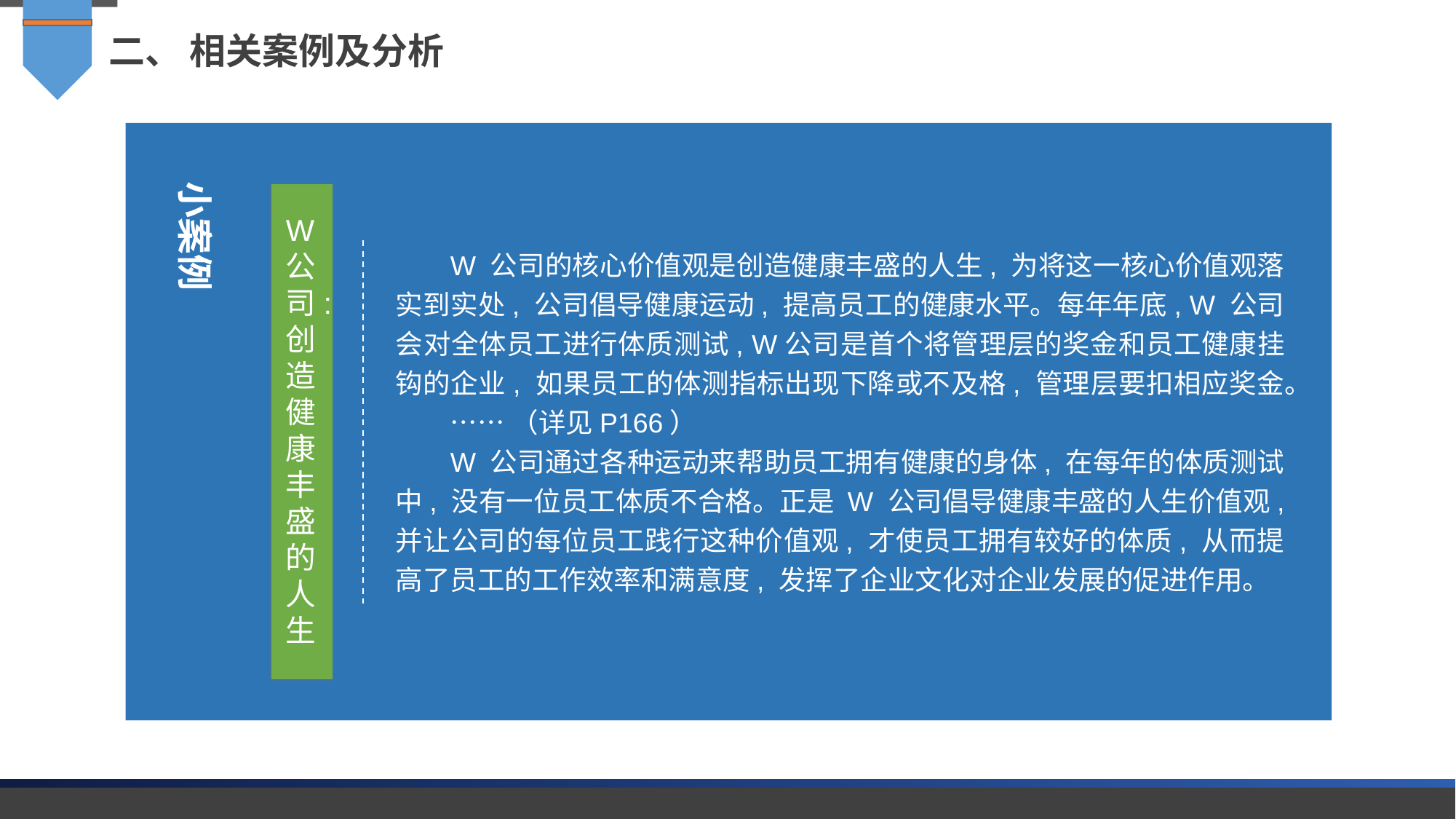

二、 相关案例及分析

小案例

W 公司: 创造健康丰盛的人生
W 公司的核心价值观是创造健康丰盛的人生, 为将这一核心价值观落实到实处, 公司倡导健康运动, 提高员工的健康水平。每年年底, W 公司会对全体员工进行体质测试, W公司是首个将管理层的奖金和员工健康挂钩的企业, 如果员工的体测指标出现下降或不及格, 管理层要扣相应奖金。
……（详见P166）
W 公司通过各种运动来帮助员工拥有健康的身体, 在每年的体质测试中, 没有一位员工体质不合格。正是 W 公司倡导健康丰盛的人生价值观, 并让公司的每位员工践行这种价值观, 才使员工拥有较好的体质, 从而提高了员工的工作效率和满意度, 发挥了企业文化对企业发展的促进作用。